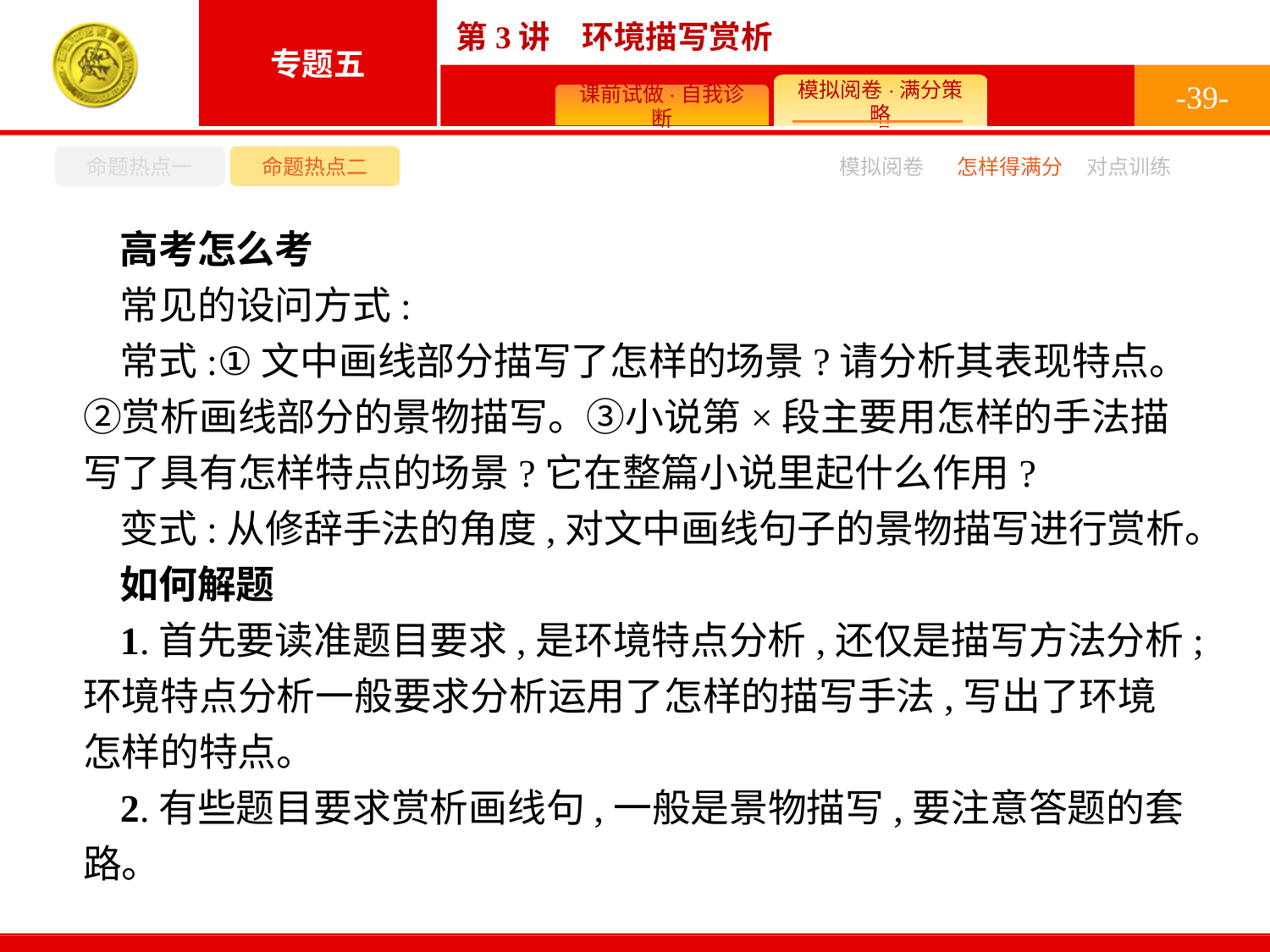

-39-
命题热点一
命题热点二
怎样得满分
模拟阅卷
对点训练
高考怎么考
常见的设问方式:
常式:①文中画线部分描写了怎样的场景?请分析其表现特点。②赏析画线部分的景物描写。③小说第×段主要用怎样的手法描写了具有怎样特点的场景?它在整篇小说里起什么作用?
变式:从修辞手法的角度,对文中画线句子的景物描写进行赏析。
如何解题
1.首先要读准题目要求,是环境特点分析,还仅是描写方法分析;环境特点分析一般要求分析运用了怎样的描写手法,写出了环境怎样的特点。
2.有些题目要求赏析画线句,一般是景物描写,要注意答题的套路。